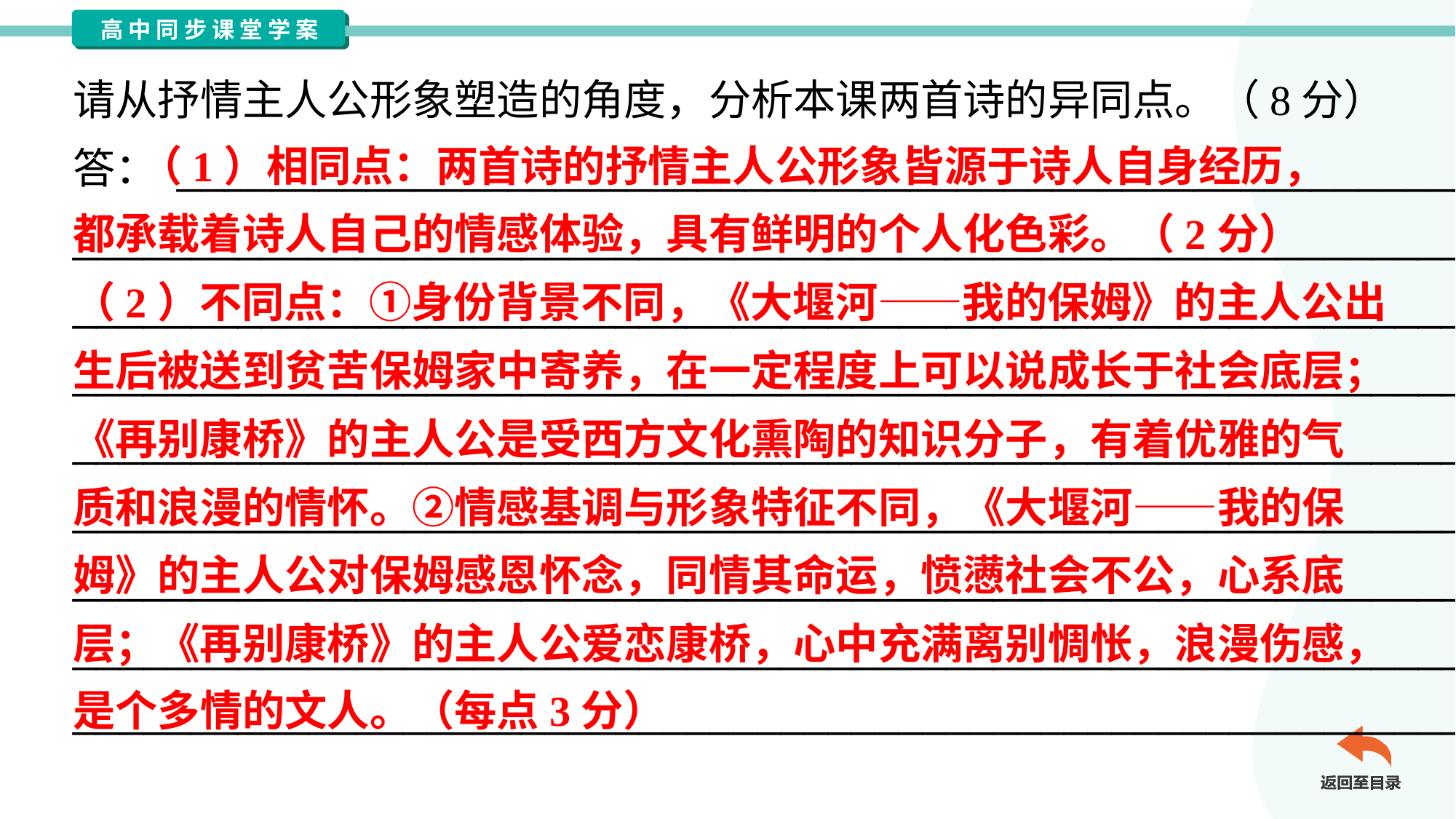

请从抒情主人公形象塑造的角度，分析本课两首诗的异同点。（8分）
答： ________________________________________________________
_____________________________________________________________
_____________________________________________________________
_____________________________________________________________
_____________________________________________________________
_____________________________________________________________
_____________________________________________________________
_____________________________________________________________
_____________________________________________________________
      （1）相同点：两首诗的抒情主人公形象皆源于诗人自身经历，
都承载着诗人自己的情感体验，具有鲜明的个人化色彩。（2分）
（2）不同点：①身份背景不同，《大堰河——我的保姆》的主人公出
生后被送到贫苦保姆家中寄养，在一定程度上可以说成长于社会底层；
《再别康桥》的主人公是受西方文化熏陶的知识分子，有着优雅的气
质和浪漫的情怀。②情感基调与形象特征不同，《大堰河——我的保
姆》的主人公对保姆感恩怀念，同情其命运，愤懑社会不公，心系底
层；《再别康桥》的主人公爱恋康桥，心中充满离别惆怅，浪漫伤感，
是个多情的文人。（每点3分）